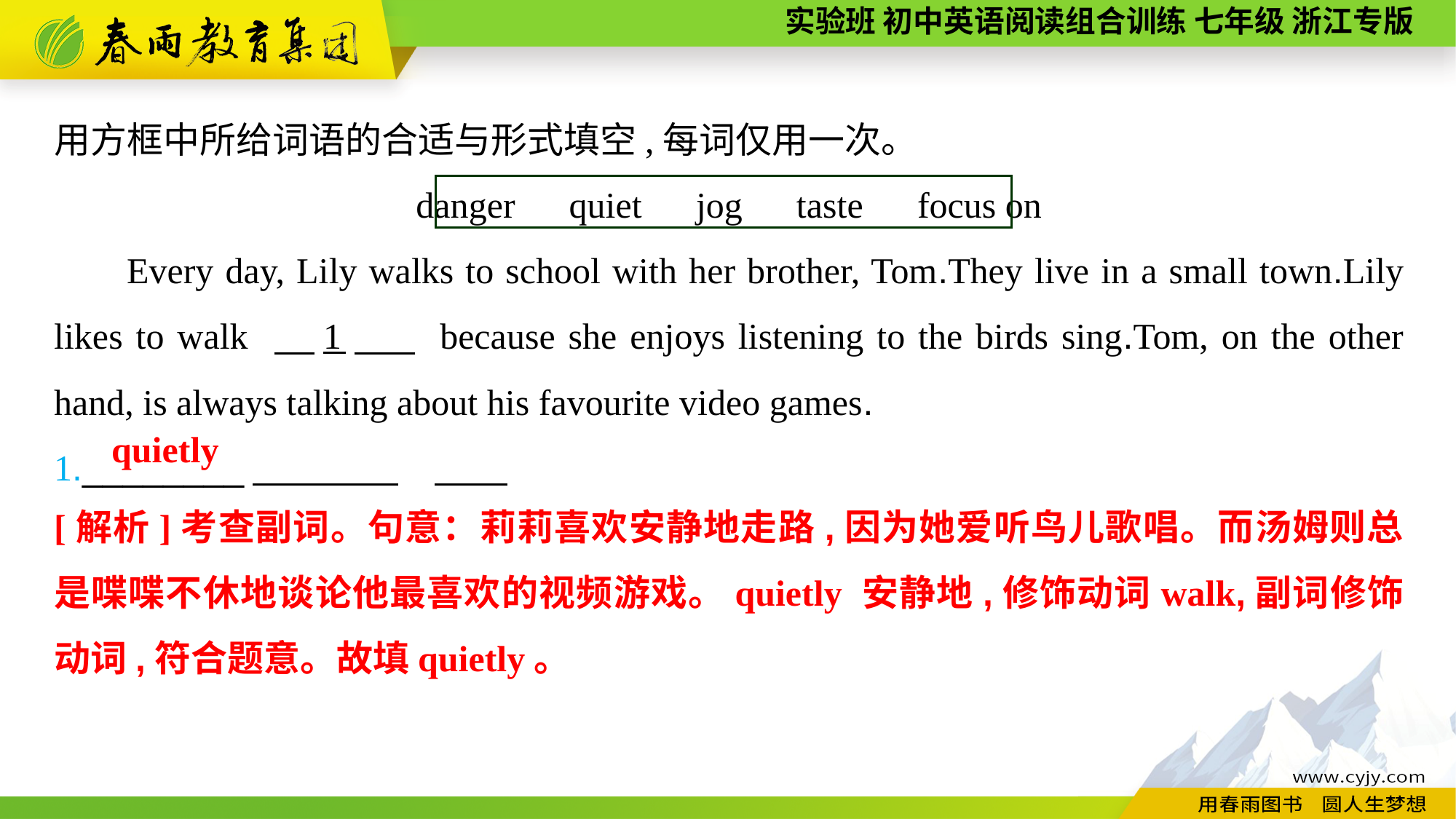

用方框中所给词语的合适与形式填空,每词仅用一次。
danger　quiet　jog　taste　focus on
Every day, Lily walks to school with her brother, Tom.They live in a small town.Lily likes to walk 　1　   because she enjoys listening to the birds sing.Tom, on the other hand, is always talking about his favourite video games.
1.________

quietly
[解析]考查副词。句意：莉莉喜欢安静地走路,因为她爱听鸟儿歌唱。而汤姆则总是喋喋不休地谈论他最喜欢的视频游戏。quietly 安静地,修饰动词walk,副词修饰动词,符合题意。故填quietly。